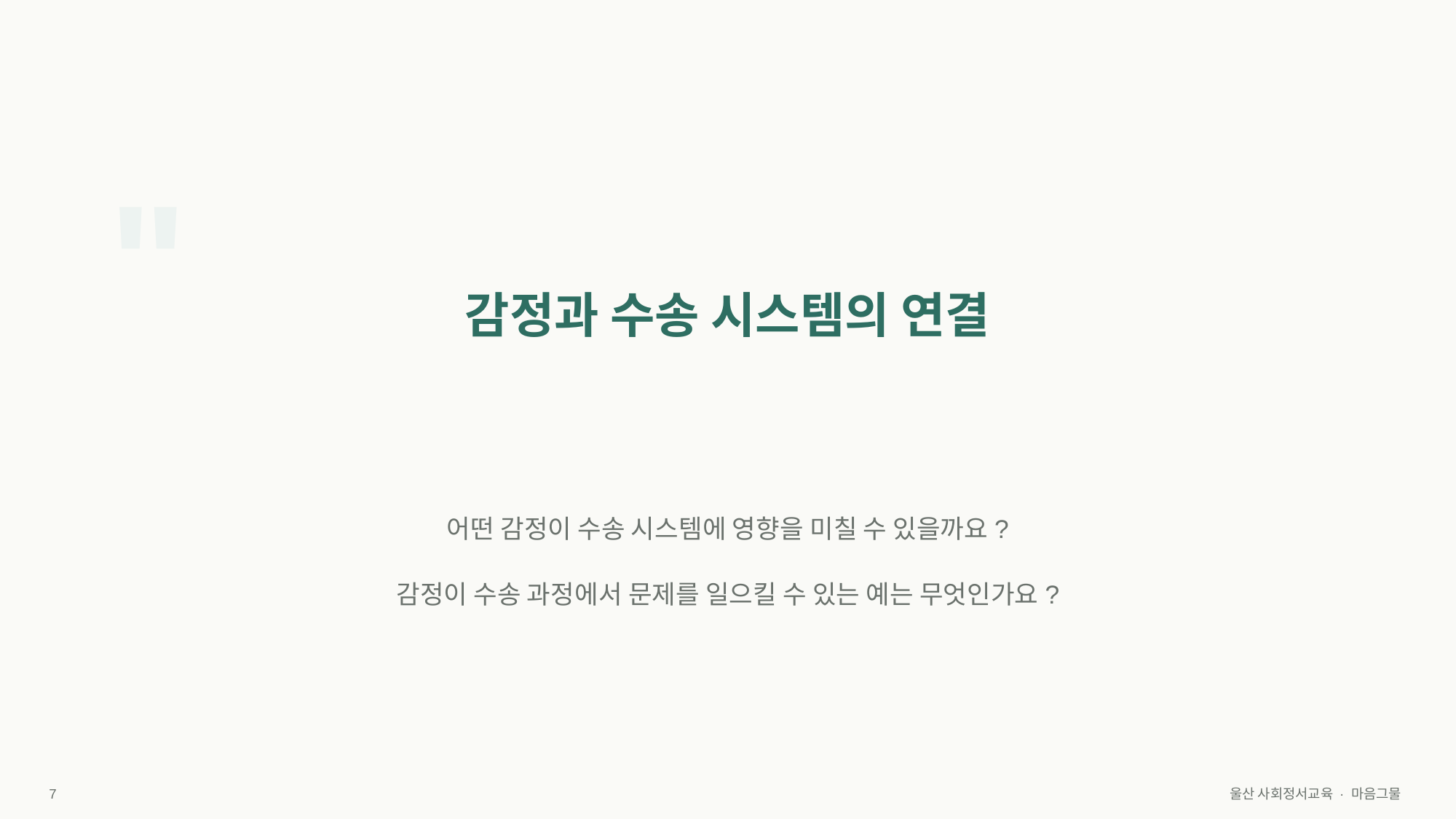

"
감정과 수송 시스템의 연결
어떤 감정이 수송 시스템에 영향을 미칠 수 있을까요?
감정이 수송 과정에서 문제를 일으킬 수 있는 예는 무엇인가요?
7
울산 사회정서교육 · 마음그물